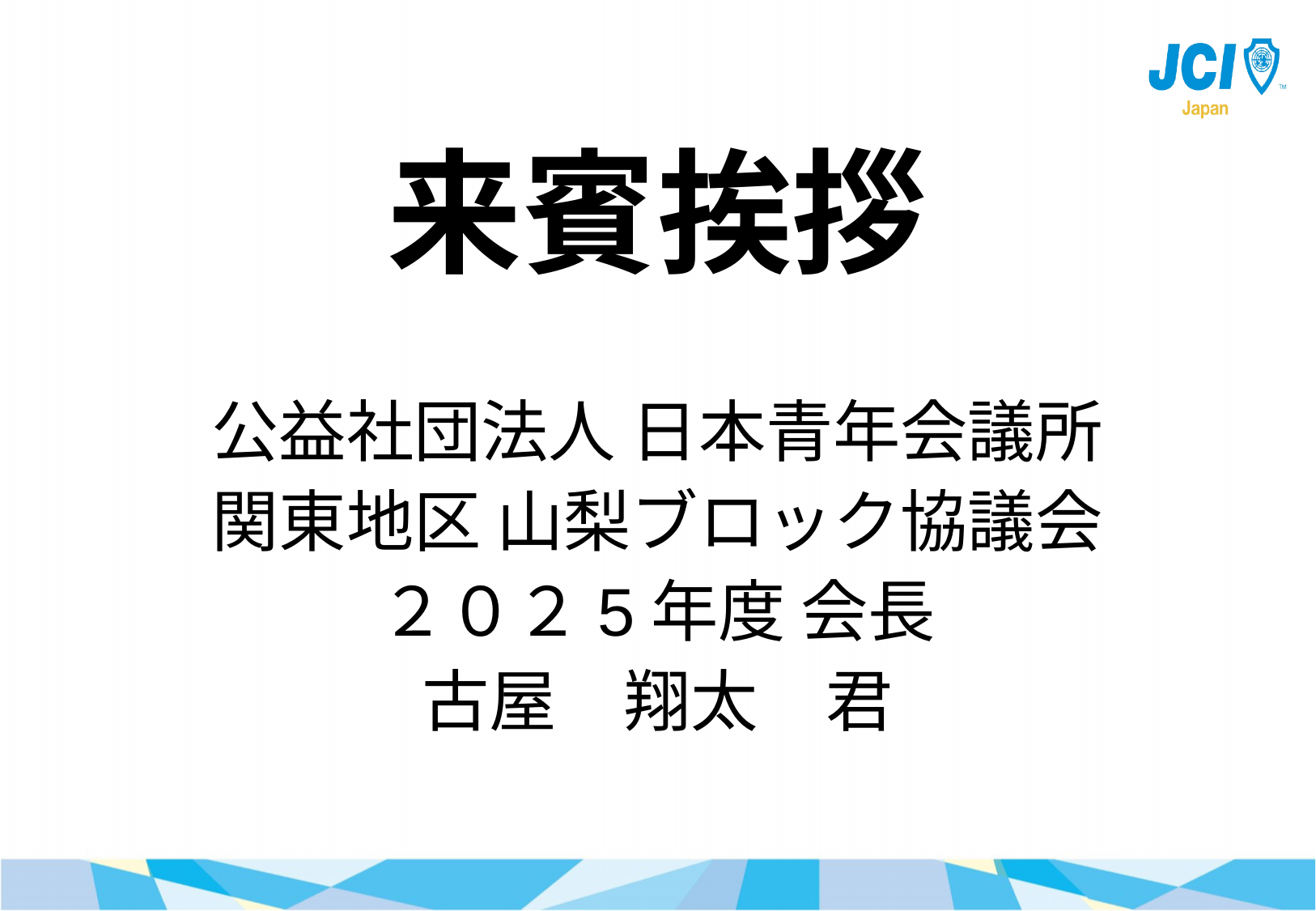

来賓挨拶

公益社団法人 日本青年会議所
関東地区 山梨ブロック協議会
２０２5年度 会長
古屋　翔太　君